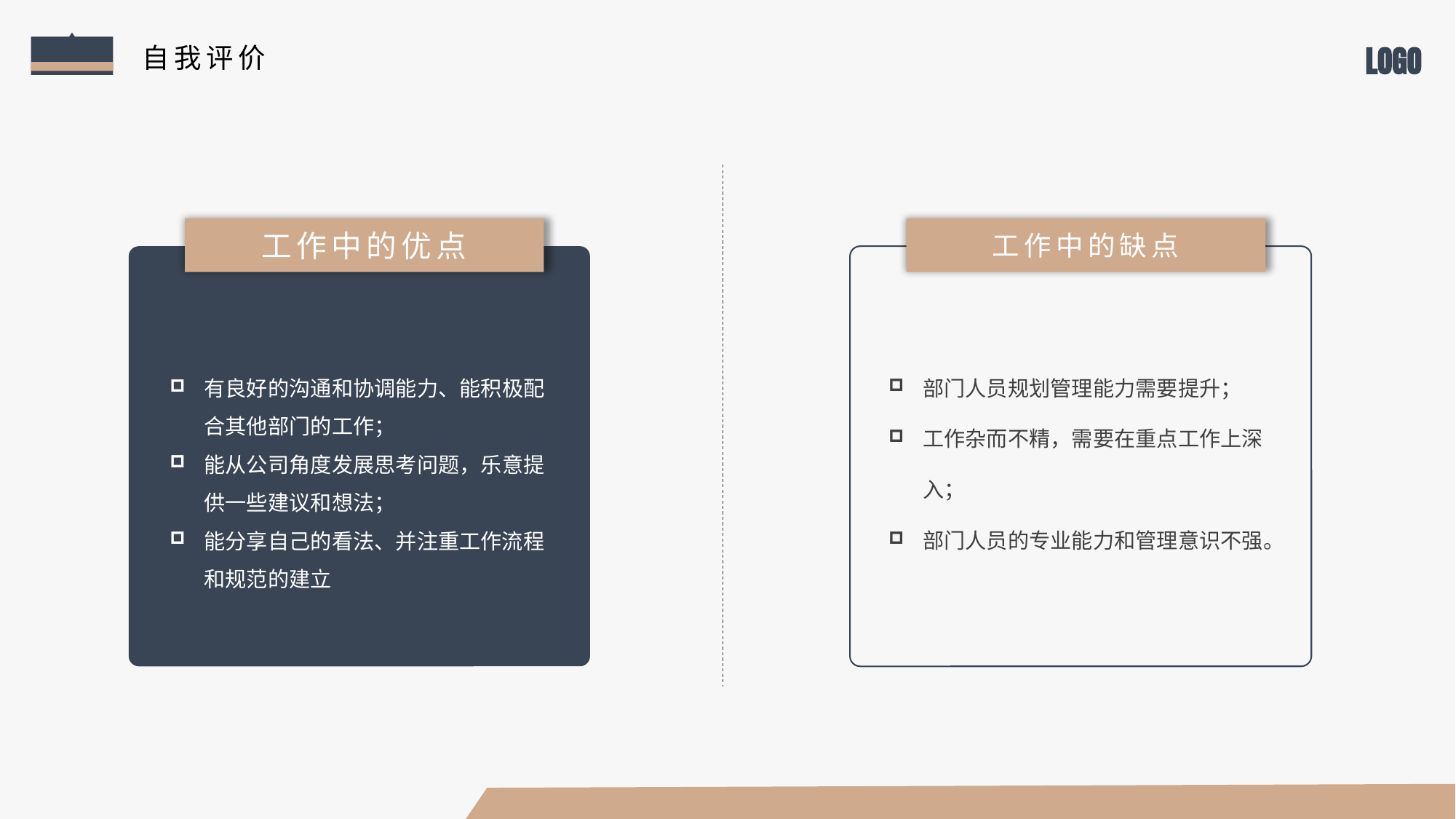

自我评价
PART
工作中的优点
工作中的缺点

部门人员规划管理能力需要提升；
工作杂而不精，需要在重点工作上深入；
部门人员的专业能力和管理意识不强。

有良好的沟通和协调能力、能积极配合其他部门的工作；
能从公司角度发展思考问题，乐意提供一些建议和想法；
能分享自己的看法、并注重工作流程和规范的建立